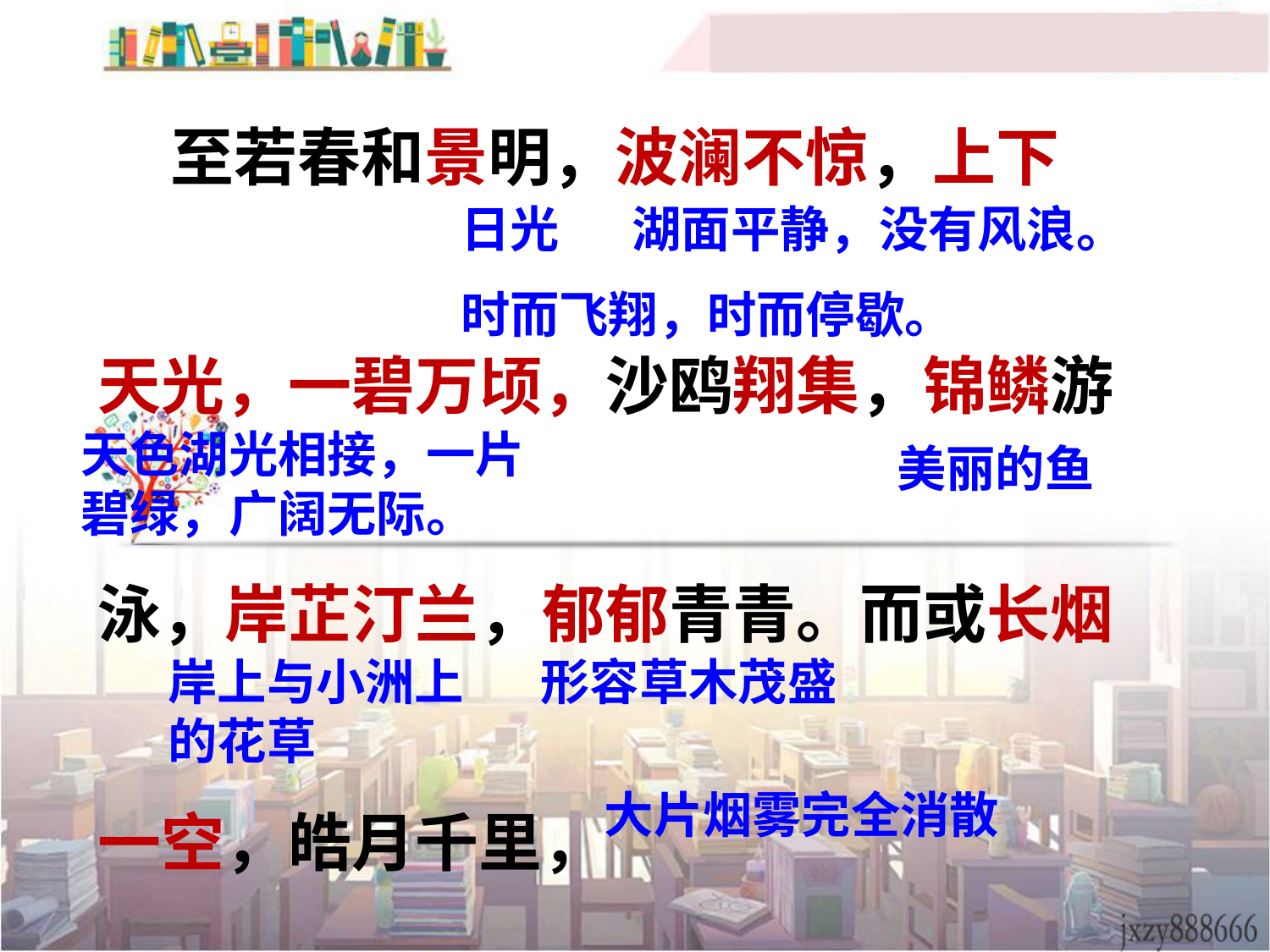

至若春和景明，波澜不惊，上下

天光，一碧万顷，沙鸥翔集，锦鳞游

泳，岸芷汀兰，郁郁青青。而或长烟

一空，皓月千里，
日光
湖面平静，没有风浪。
时而飞翔，时而停歇。
天色湖光相接，一片碧绿，广阔无际。
美丽的鱼
岸上与小洲上的花草
形容草木茂盛
大片烟雾完全消散